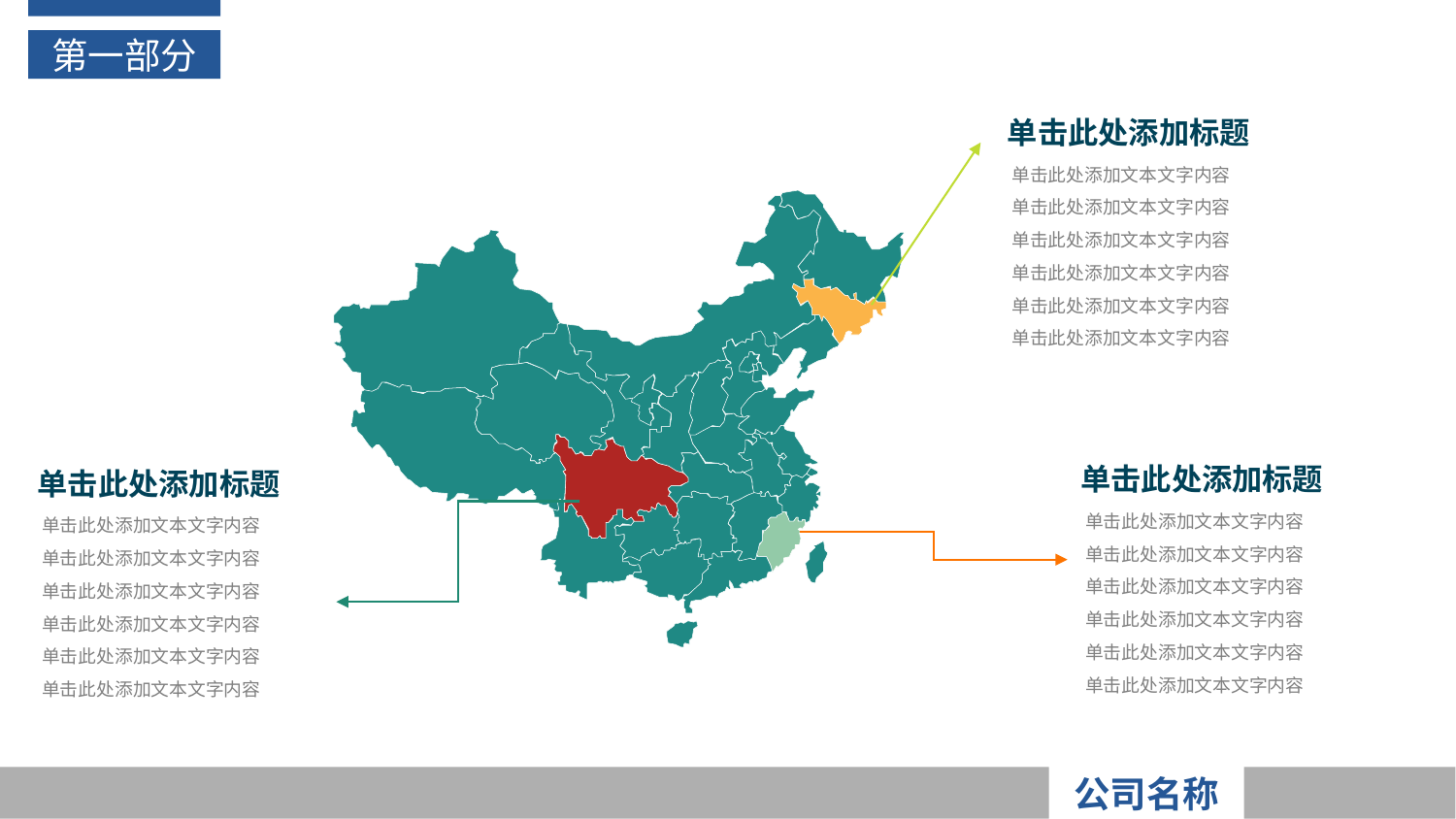

第一部分
单击此处添加标题
单击此处添加文本文字内容
单击此处添加文本文字内容
单击此处添加文本文字内容
单击此处添加文本文字内容
单击此处添加文本文字内容
单击此处添加文本文字内容

单击此处添加标题
单击此处添加标题
单击此处添加文本文字内容
单击此处添加文本文字内容
单击此处添加文本文字内容
单击此处添加文本文字内容
单击此处添加文本文字内容
单击此处添加文本文字内容
单击此处添加文本文字内容
单击此处添加文本文字内容
单击此处添加文本文字内容
单击此处添加文本文字内容
单击此处添加文本文字内容
单击此处添加文本文字内容

公司名称